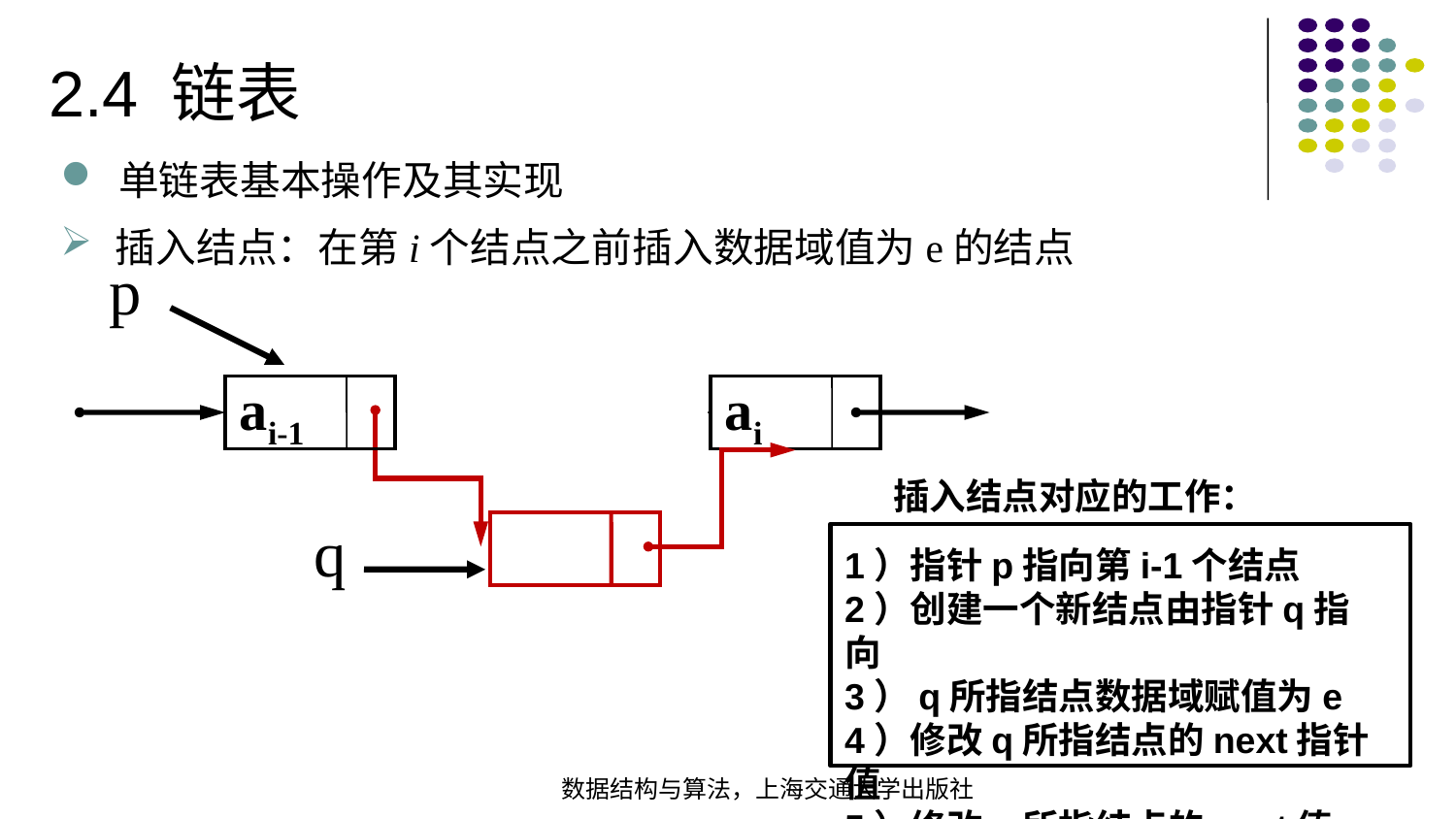

2.4 链表
单链表基本操作及其实现
插入结点：在第i个结点之前插入数据域值为e的结点
p

ai-1

ai

插入结点对应的工作：
 e

q

1）指针p指向第i-1个结点
2）创建一个新结点由指针q指向
3）q所指结点数据域赋值为e
4）修改q所指结点的next指针值
5）修改p所指结点的next值